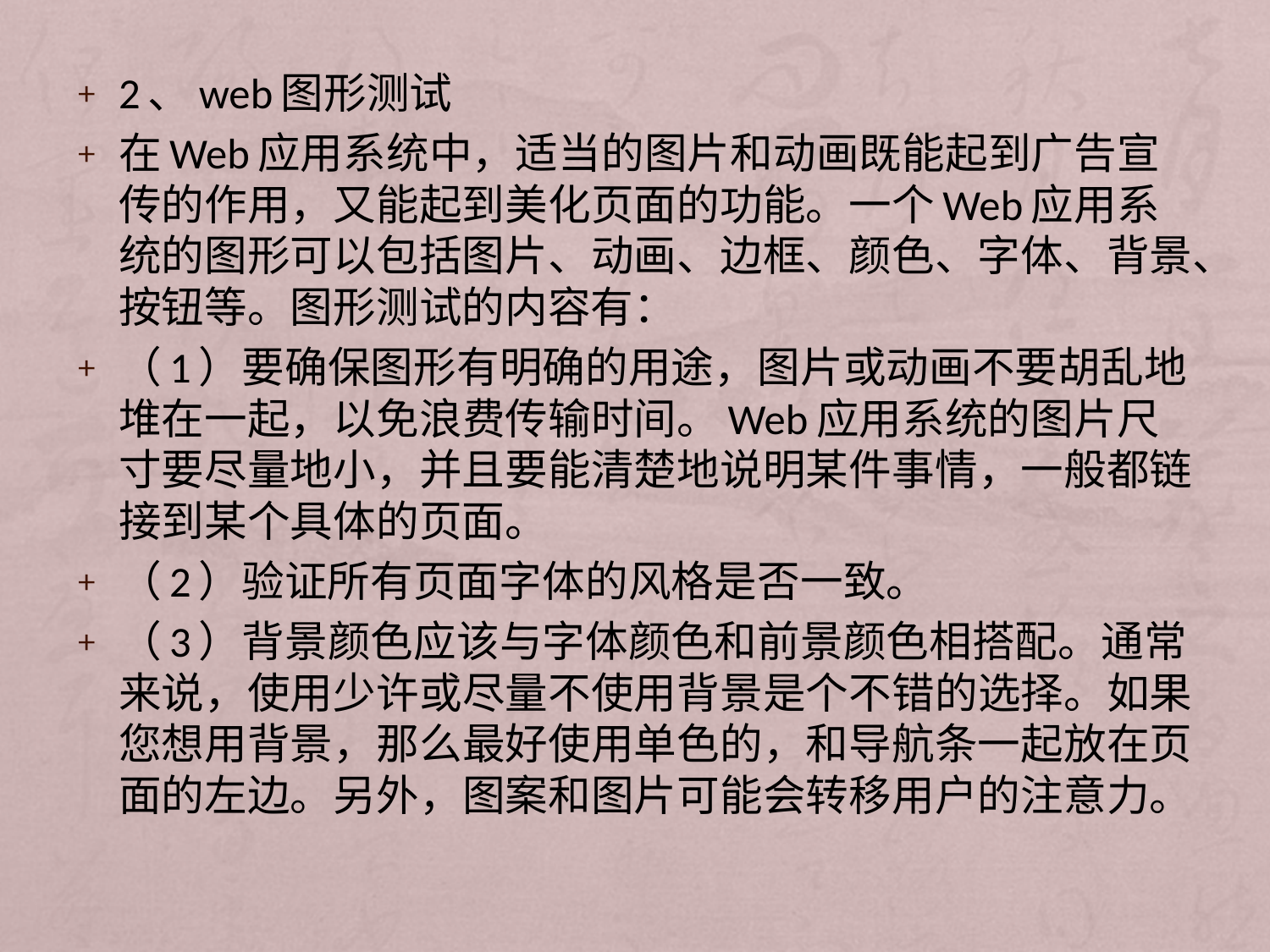

2、web图形测试
在Web应用系统中，适当的图片和动画既能起到广告宣传的作用，又能起到美化页面的功能。一个Web应用系统的图形可以包括图片、动画、边框、颜色、字体、背景、按钮等。图形测试的内容有：
（1）要确保图形有明确的用途，图片或动画不要胡乱地堆在一起，以免浪费传输时间。Web应用系统的图片尺寸要尽量地小，并且要能清楚地说明某件事情，一般都链接到某个具体的页面。
（2）验证所有页面字体的风格是否一致。
（3）背景颜色应该与字体颜色和前景颜色相搭配。通常来说，使用少许或尽量不使用背景是个不错的选择。如果您想用背景，那么最好使用单色的，和导航条一起放在页面的左边。另外，图案和图片可能会转移用户的注意力。